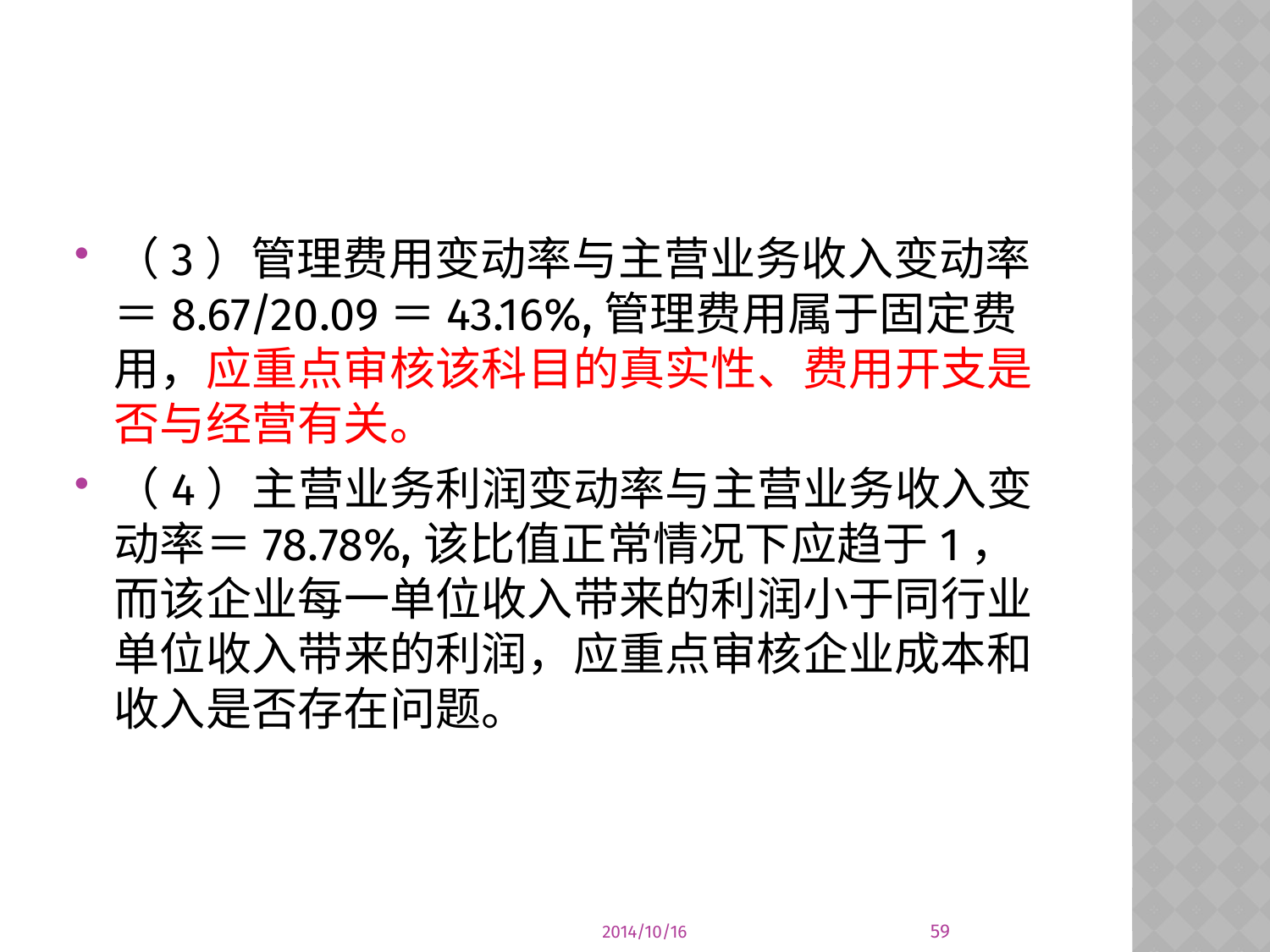

#
（3）管理费用变动率与主营业务收入变动率＝8.67/20.09＝43.16%,管理费用属于固定费用，应重点审核该科目的真实性、费用开支是否与经营有关。
（4）主营业务利润变动率与主营业务收入变动率＝78.78%,该比值正常情况下应趋于1，而该企业每一单位收入带来的利润小于同行业单位收入带来的利润，应重点审核企业成本和收入是否存在问题。

59
2014/10/16